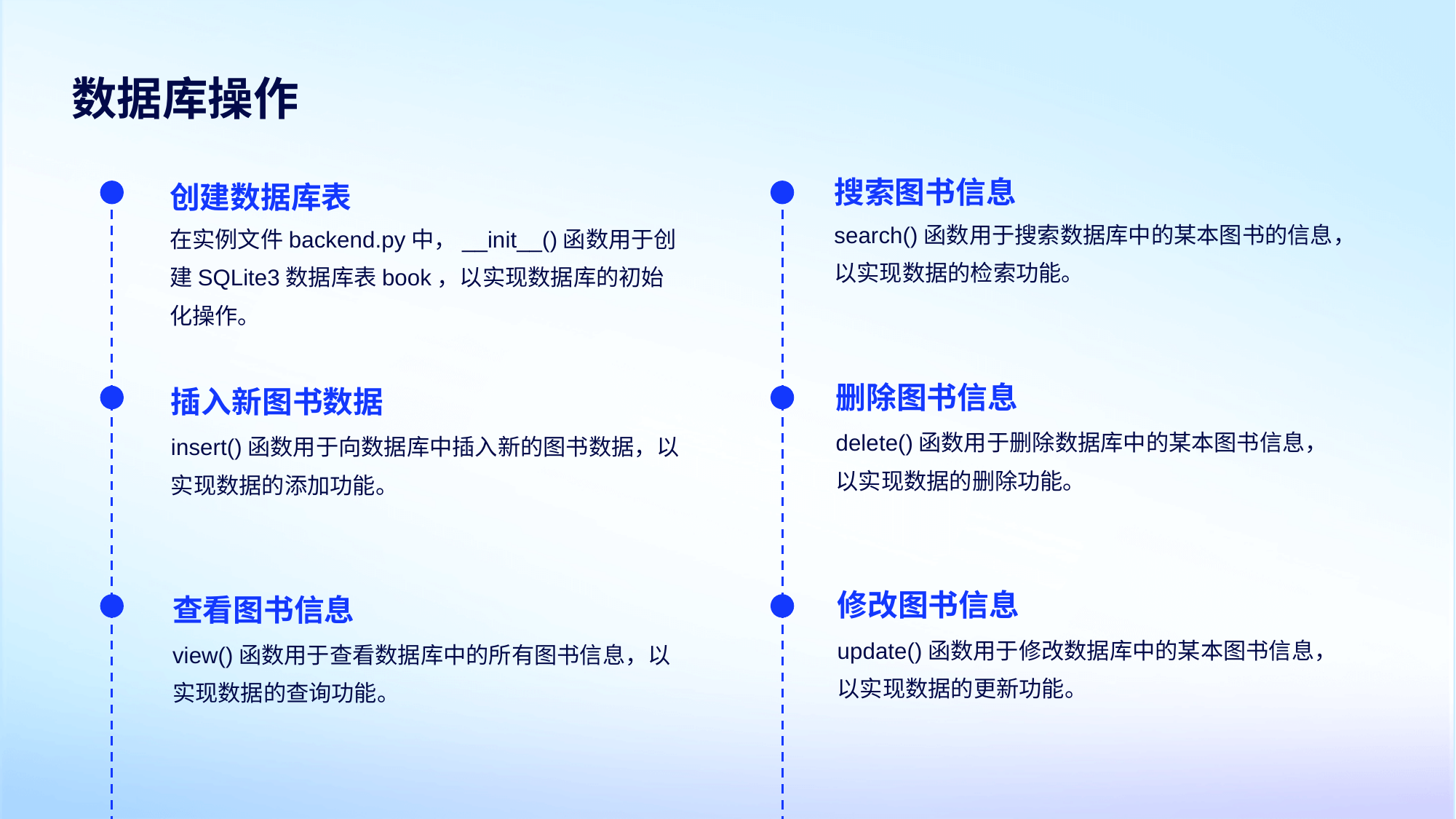

数据库操作
搜索图书信息
创建数据库表

search()函数用于搜索数据库中的某本图书的信息，以实现数据的检索功能。
在实例文件backend.py中，__init__()函数用于创建SQLite3数据库表book，以实现数据库的初始化操作。
删除图书信息
插入新图书数据
delete()函数用于删除数据库中的某本图书信息，以实现数据的删除功能。
insert()函数用于向数据库中插入新的图书数据，以实现数据的添加功能。
修改图书信息
查看图书信息
update()函数用于修改数据库中的某本图书信息，以实现数据的更新功能。
view()函数用于查看数据库中的所有图书信息，以实现数据的查询功能。